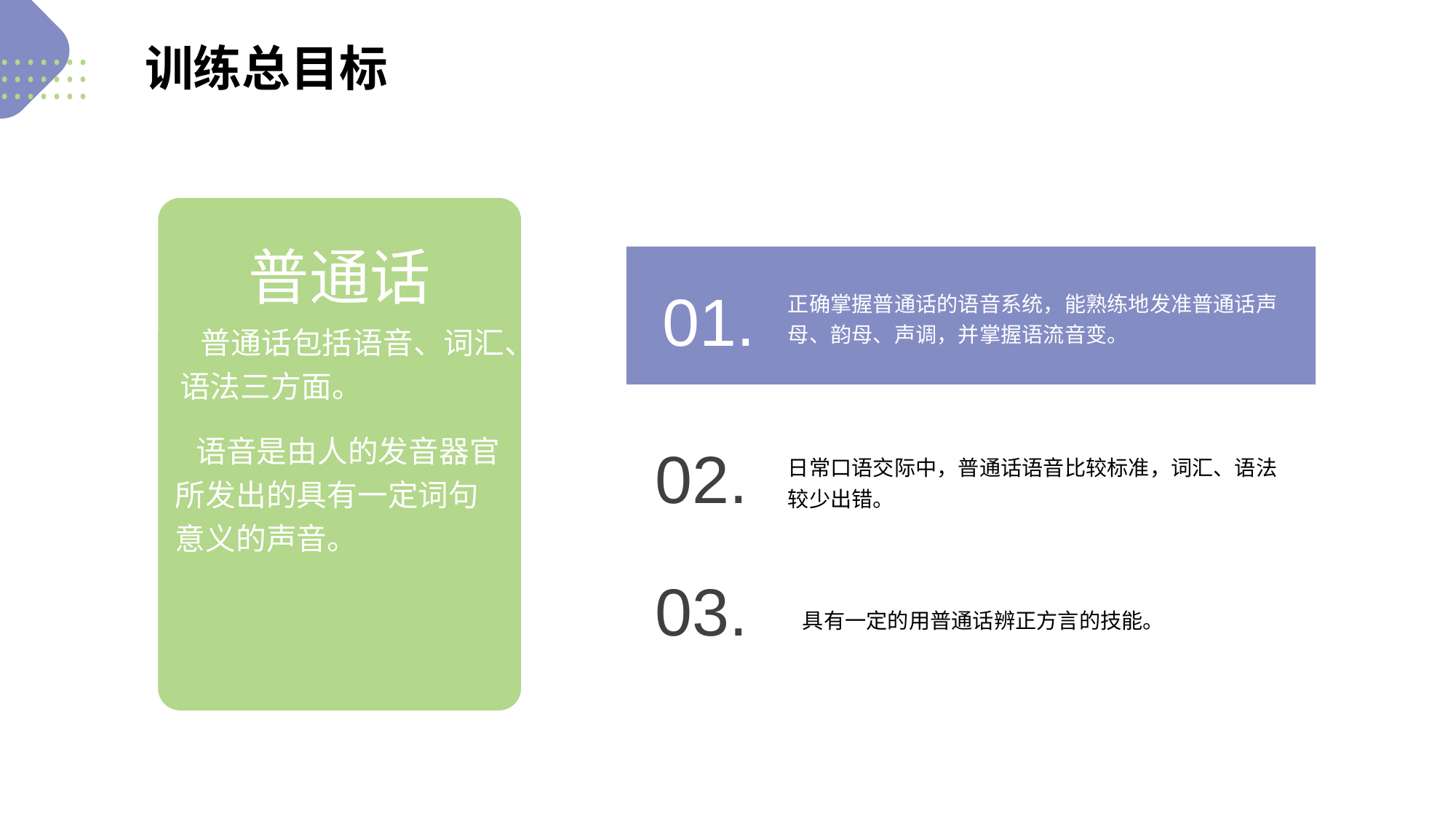

训练总目标

  语音是由人的发音器官所发出的具有一定词句意义的声音。
普通话
  普通话包括语音、词汇、语法三方面。

正确掌握普通话的语音系统，能熟练地发准普通话声母、韵母、声调，并掌握语流音变。
01.
日常口语交际中，普通话语音比较标准，词汇、语法较少出错。
02.
03.
具有一定的用普通话辨正方言的技能。